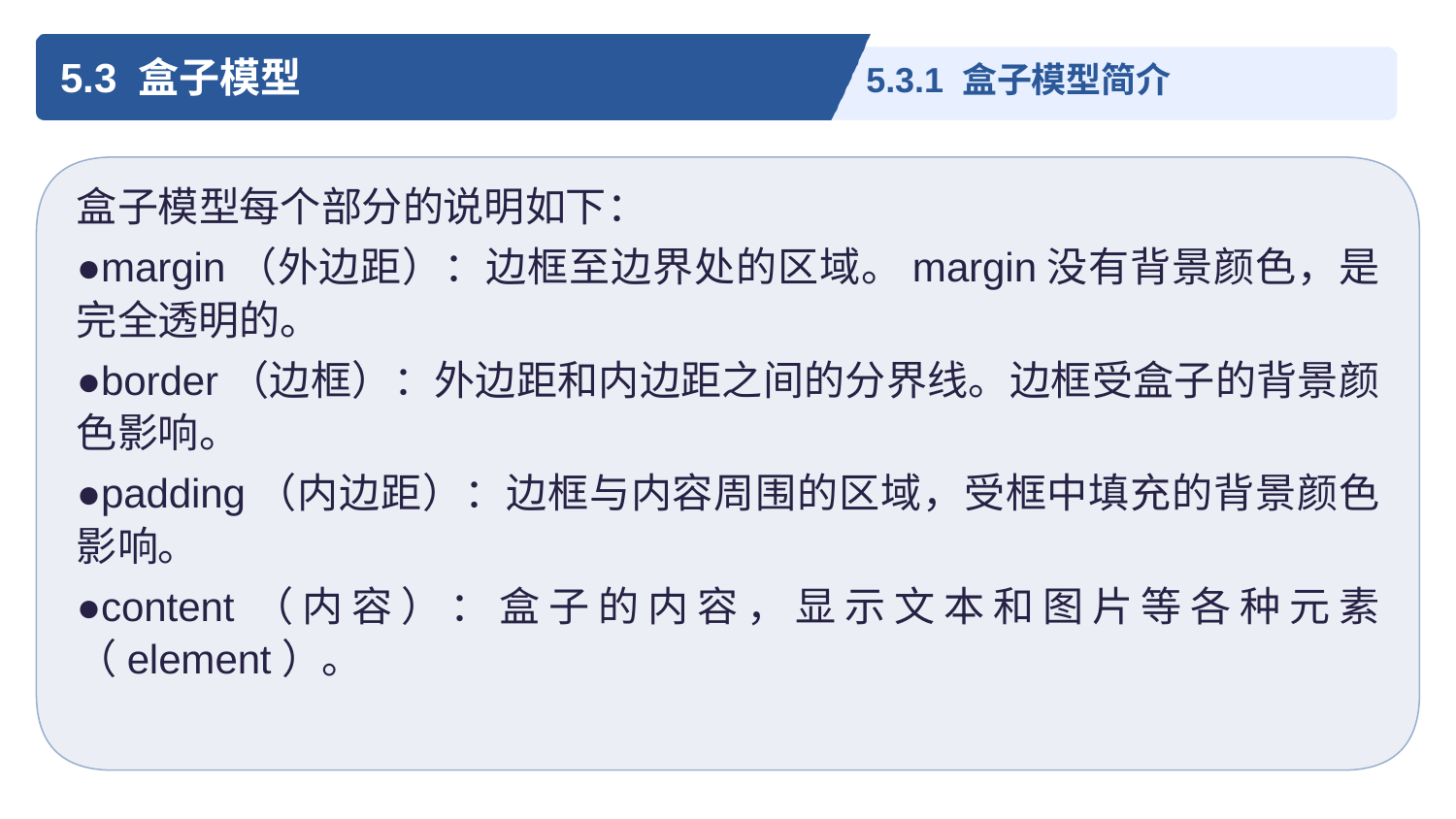

5.3 盒子模型
5.3.1 盒子模型简介

盒子模型每个部分的说明如下：
●margin（外边距）：边框至边界处的区域。margin没有背景颜色，是完全透明的。
●border（边框）：外边距和内边距之间的分界线。边框受盒子的背景颜色影响。
●padding（内边距）：边框与内容周围的区域，受框中填充的背景颜色影响。
●content（内容）：盒子的内容，显示文本和图片等各种元素（element）。